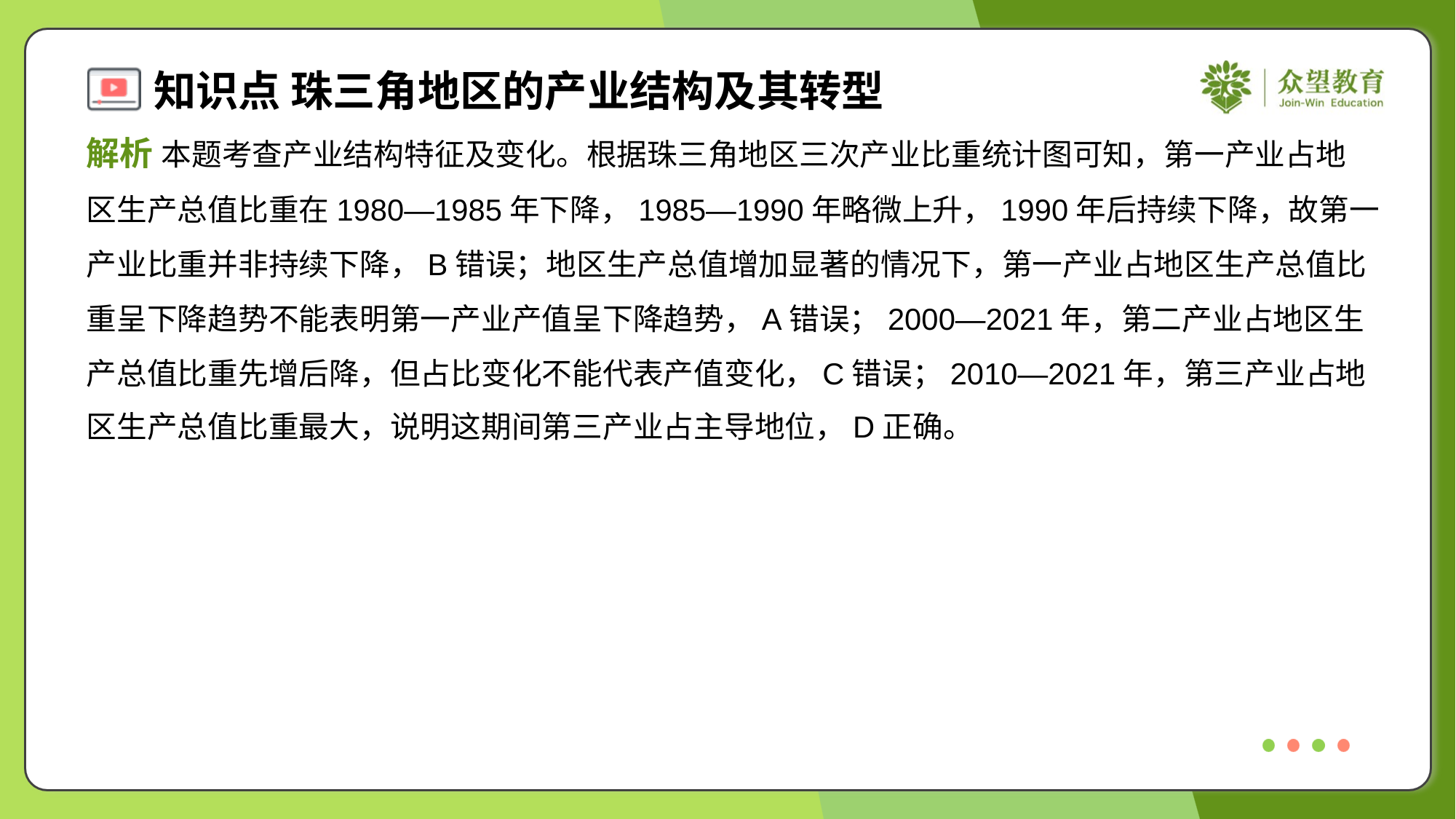

解析 本题考查产业结构特征及变化。根据珠三角地区三次产业比重统计图可知，第一产业占地
区生产总值比重在1980—1985年下降，1985—1990年略微上升，1990年后持续下降，故第一
产业比重并非持续下降，B错误；地区生产总值增加显著的情况下，第一产业占地区生产总值比
重呈下降趋势不能表明第一产业产值呈下降趋势，A错误；2000—2021年，第二产业占地区生
产总值比重先增后降，但占比变化不能代表产值变化，C错误；2010—2021年，第三产业占地
区生产总值比重最大，说明这期间第三产业占主导地位，D正确。